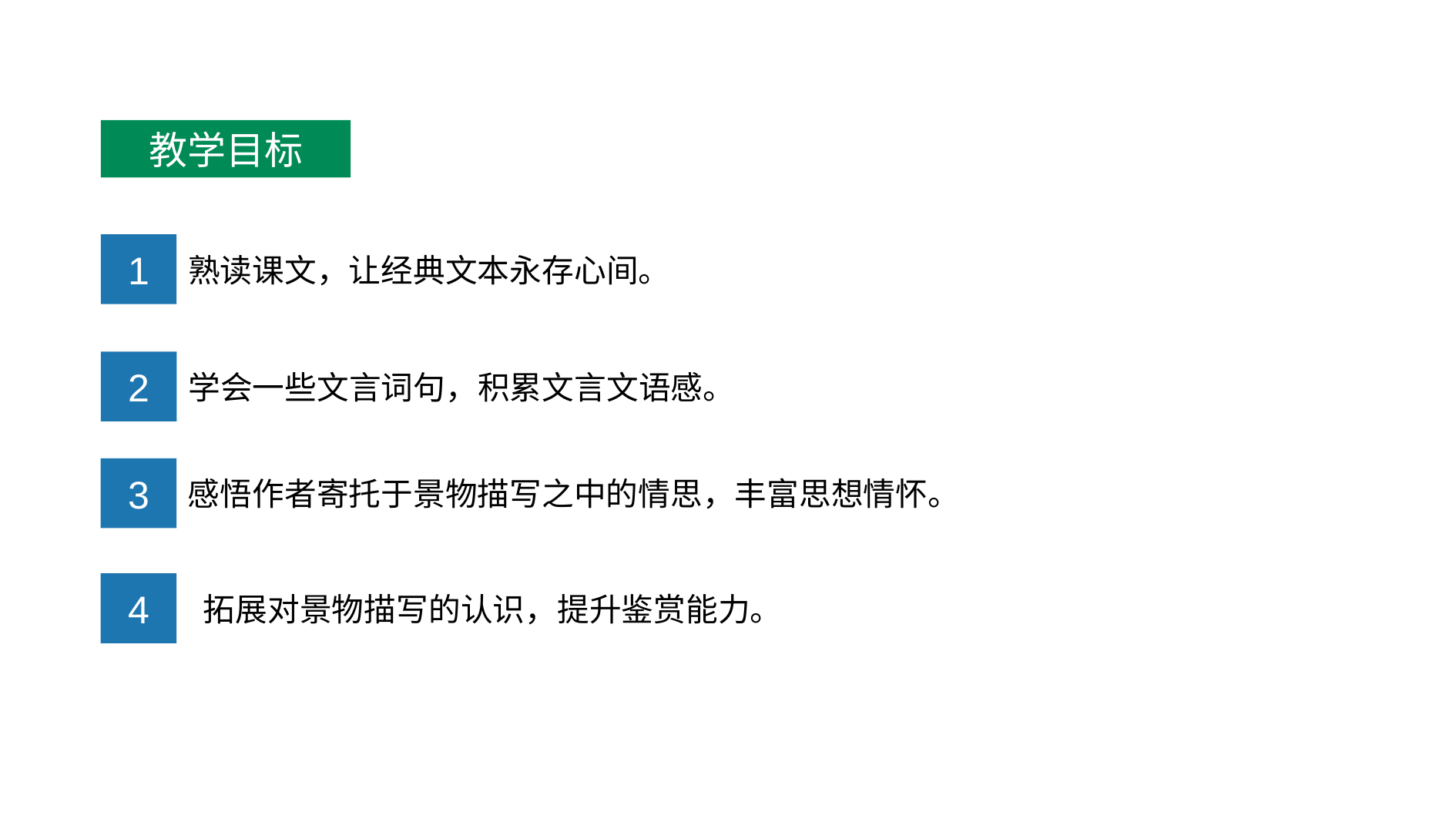

教学目标
1
熟读课文，让经典文本永存心间。
2
学会一些文言词句，积累文言文语感。
3
感悟作者寄托于景物描写之中的情思，丰富思想情怀。
4
 拓展对景物描写的认识，提升鉴赏能力。